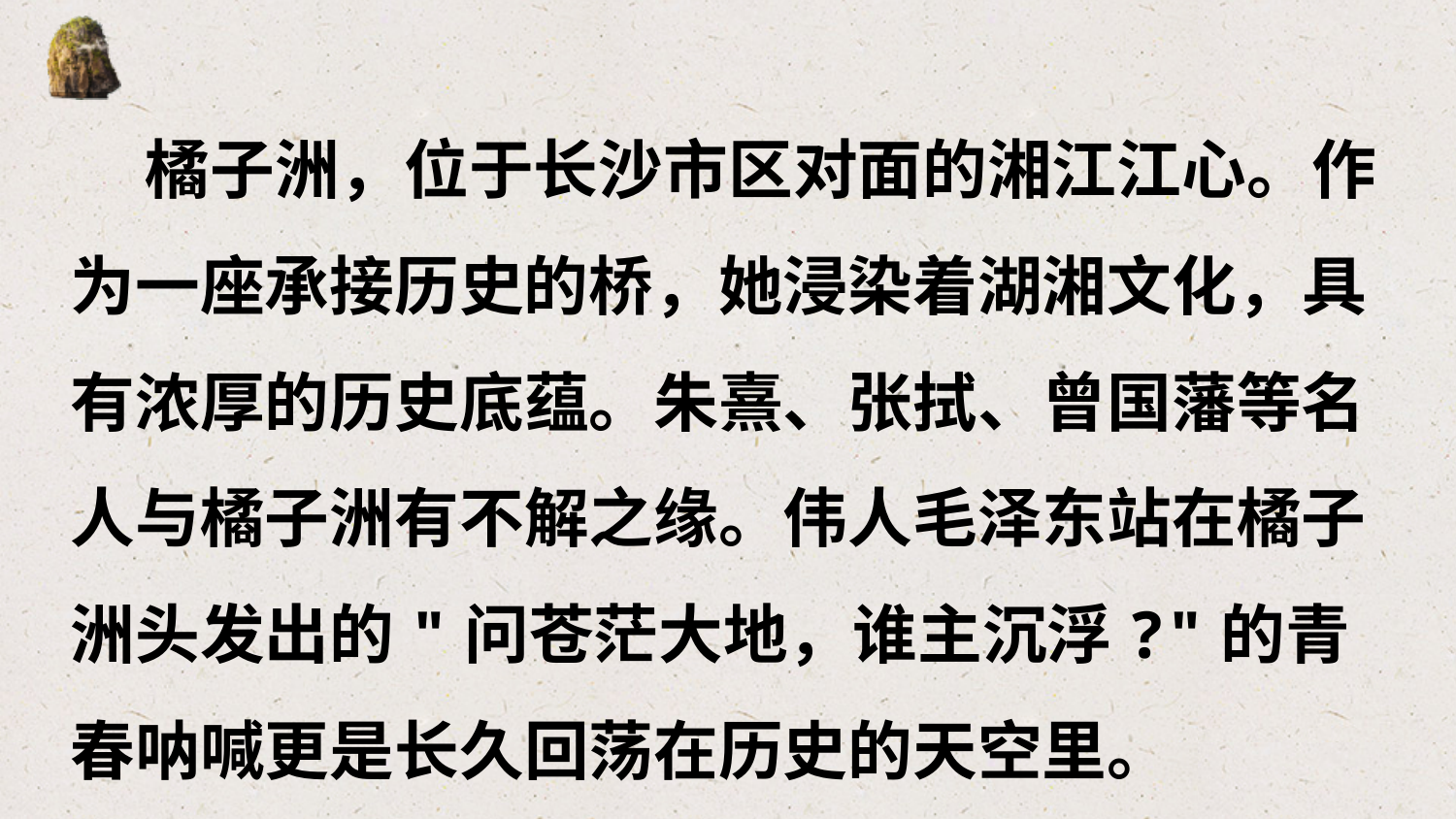

橘子洲，位于长沙市区对面的湘江江心。作为一座承接历史的桥，她浸染着湖湘文化，具有浓厚的历史底蕴。朱熹、张拭、曾国藩等名人与橘子洲有不解之缘。伟人毛泽东站在橘子洲头发出的"问苍茫大地，谁主沉浮?"的青春呐喊更是长久回荡在历史的天空里。